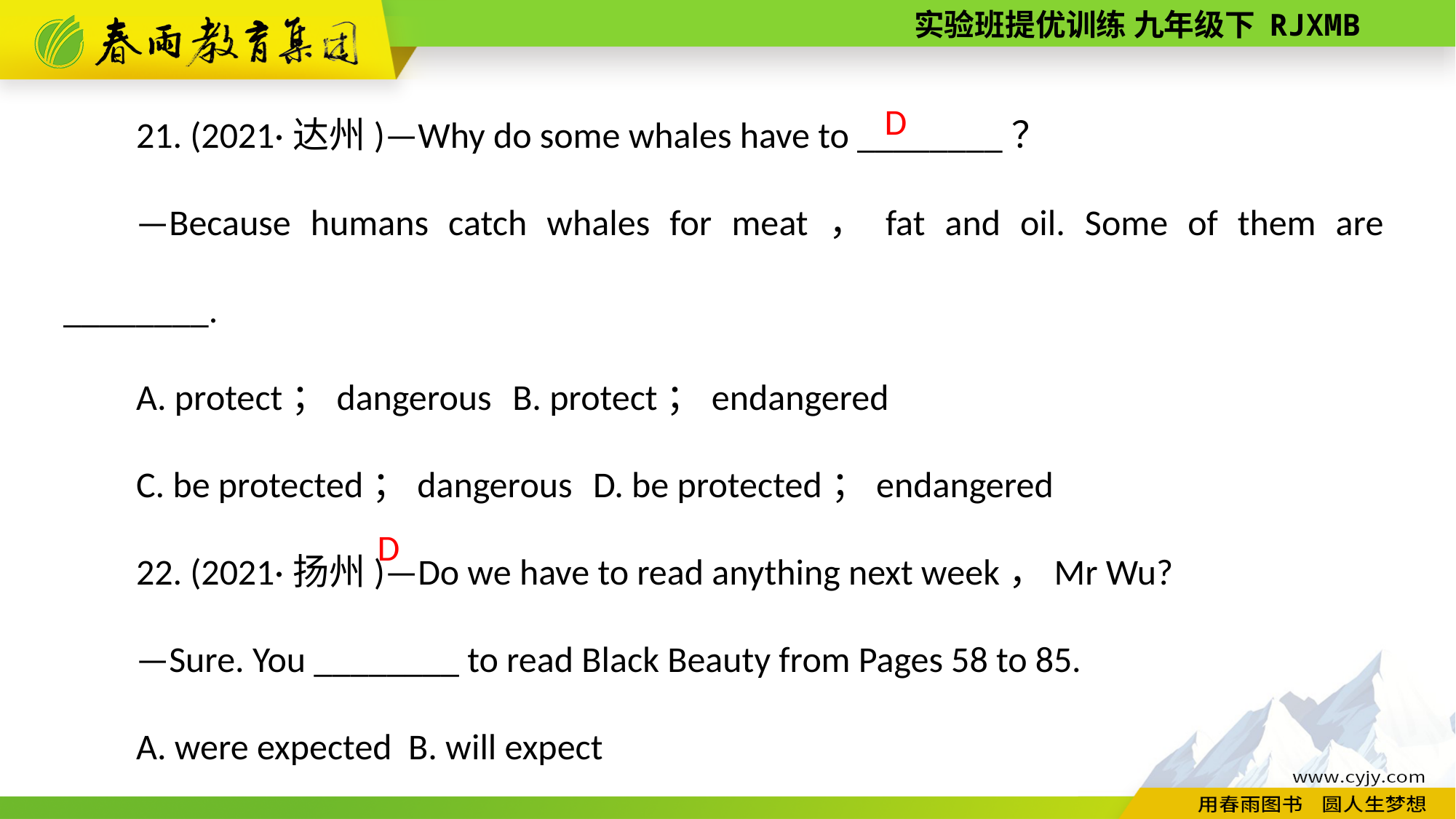

21. (2021·达州)—Why do some whales have to ________？
—Because humans catch whales for meat，fat and oil. Some of them are ________.
A. protect；dangerous   B. protect；endangered
C. be protected；dangerous   D. be protected；endangered
22. (2021·扬州)—Do we have to read anything next week，Mr Wu?
—Sure. You ________ to read Black Beauty from Pages 58 to 85.
A. were expected  B. will expect
C. are expecting  D. are expected
D
D